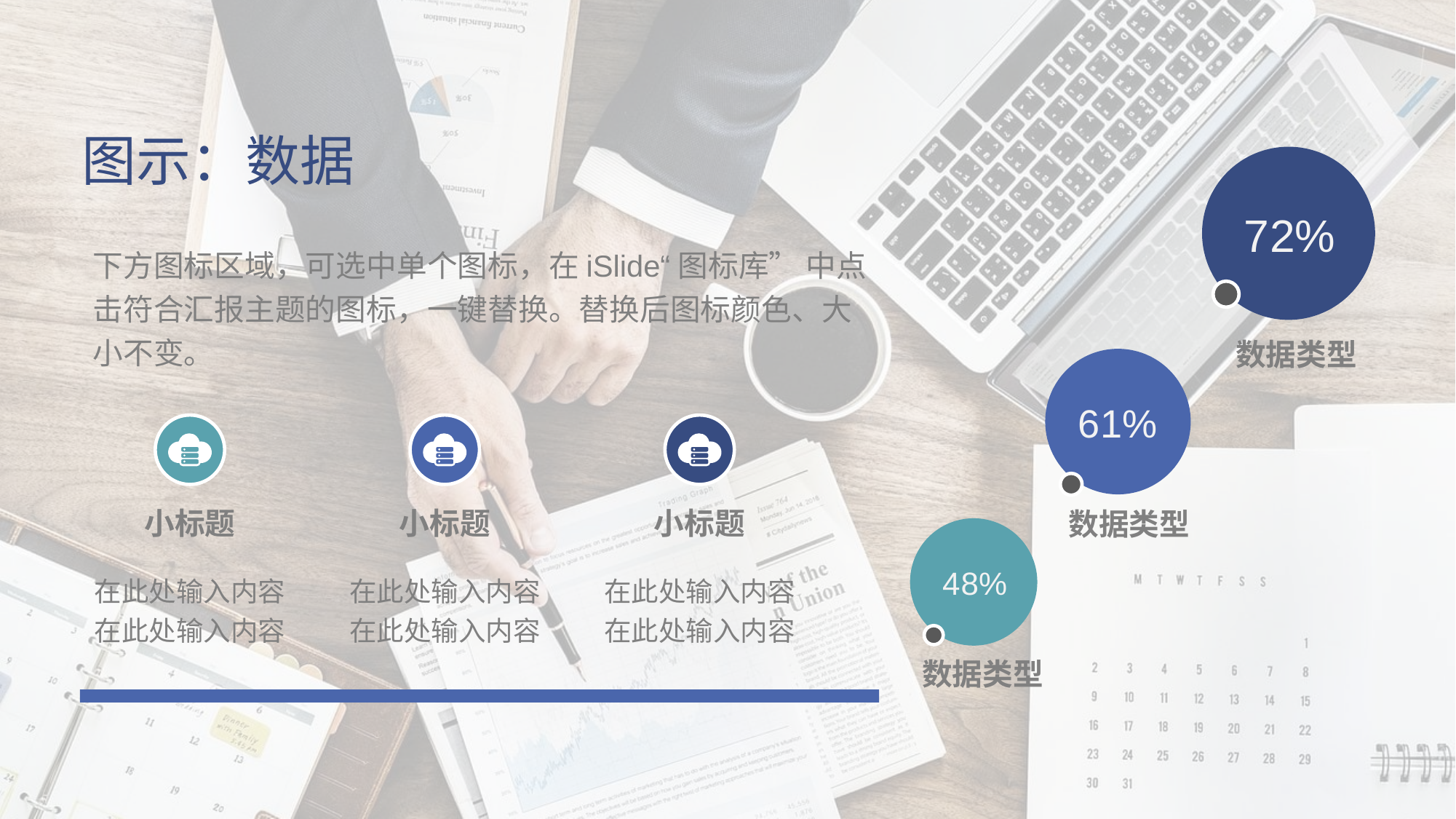

图示：数据

7  2%
数据类型
下方图标区域，可选中单个图标，在iSlide“图标库” 中点击符合汇报主题的图标，一键替换。替换后图标颜色、大小不变。

6  1%
数据类型

小标题
在此处输入内容在此处输入内容

小标题
在此处输入内容在此处输入内容

小标题
在此处输入内容在此处输入内容

4  8%

数据类型